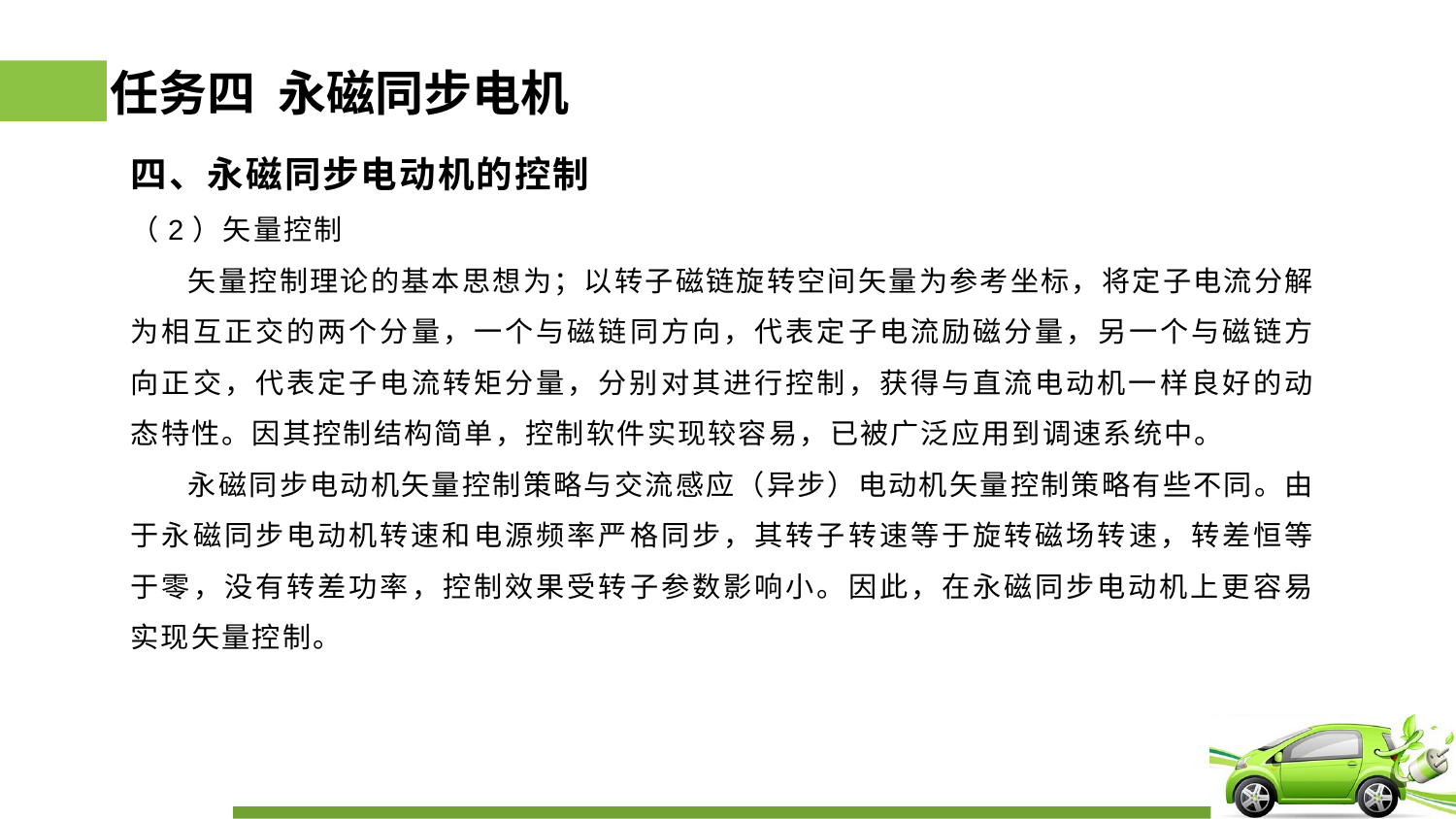

# 任务四  永磁同步电机
四、永磁同步电动机的控制
（2）矢量控制
      矢量控制理论的基本思想为；以转子磁链旋转空间矢量为参考坐标，将定子电流分解为相互正交的两个分量，一个与磁链同方向，代表定子电流励磁分量，另一个与磁链方向正交，代表定子电流转矩分量，分别对其进行控制，获得与直流电动机一样良好的动态特性。因其控制结构简单，控制软件实现较容易，已被广泛应用到调速系统中。
      永磁同步电动机矢量控制策略与交流感应（异步）电动机矢量控制策略有些不同。由于永磁同步电动机转速和电源频率严格同步，其转子转速等于旋转磁场转速，转差恒等于零，没有转差功率，控制效果受转子参数影响小。因此，在永磁同步电动机上更容易实现矢量控制。